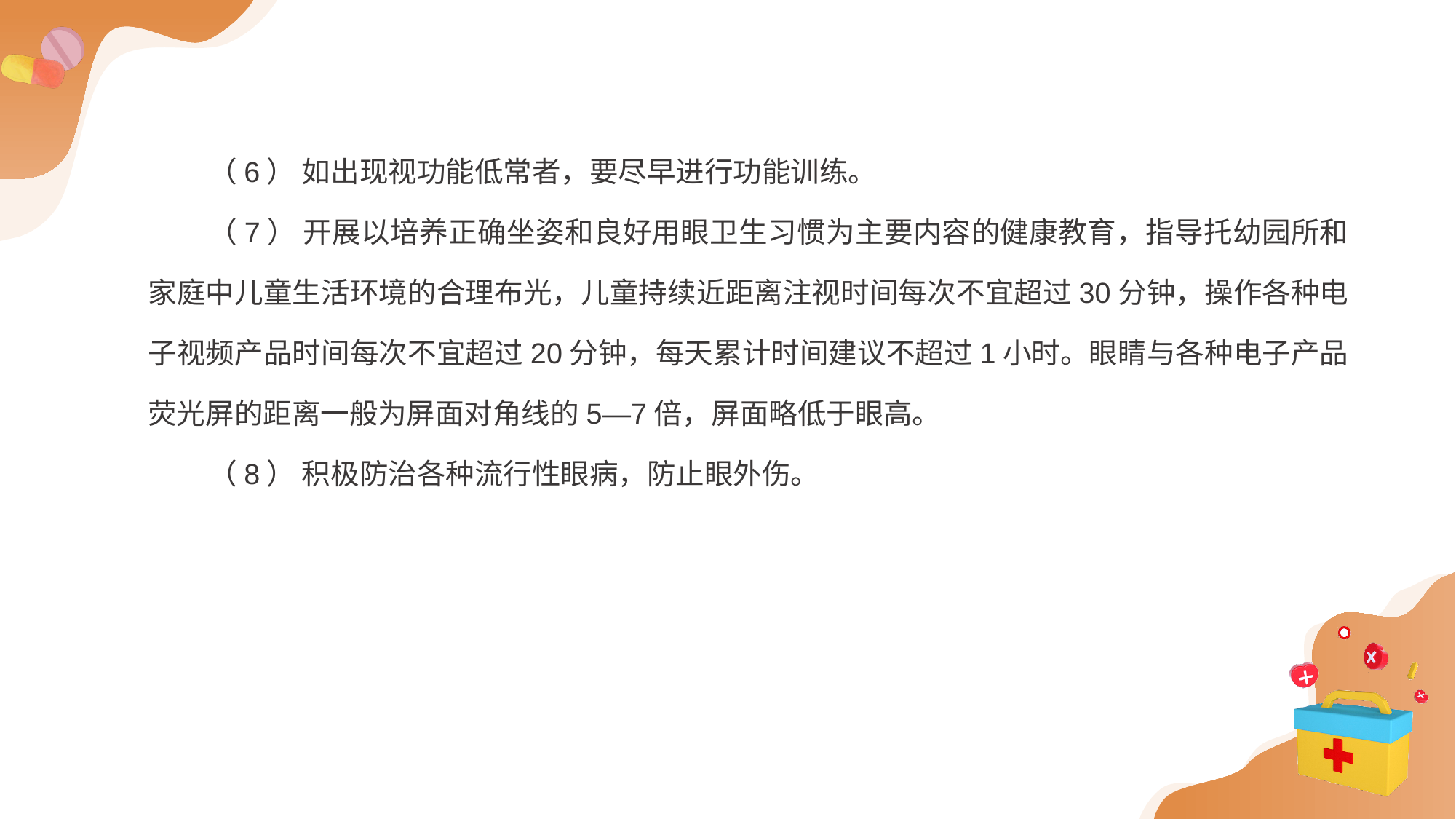

（6） 如出现视功能低常者，要尽早进行功能训练。
（7） 开展以培养正确坐姿和良好用眼卫生习惯为主要内容的健康教育，指导托幼园所和家庭中儿童生活环境的合理布光，儿童持续近距离注视时间每次不宜超过30分钟，操作各种电子视频产品时间每次不宜超过20分钟，每天累计时间建议不超过1小时。眼睛与各种电子产品荧光屏的距离一般为屏面对角线的5—7倍，屏面略低于眼高。
（8） 积极防治各种流行性眼病，防止眼外伤。